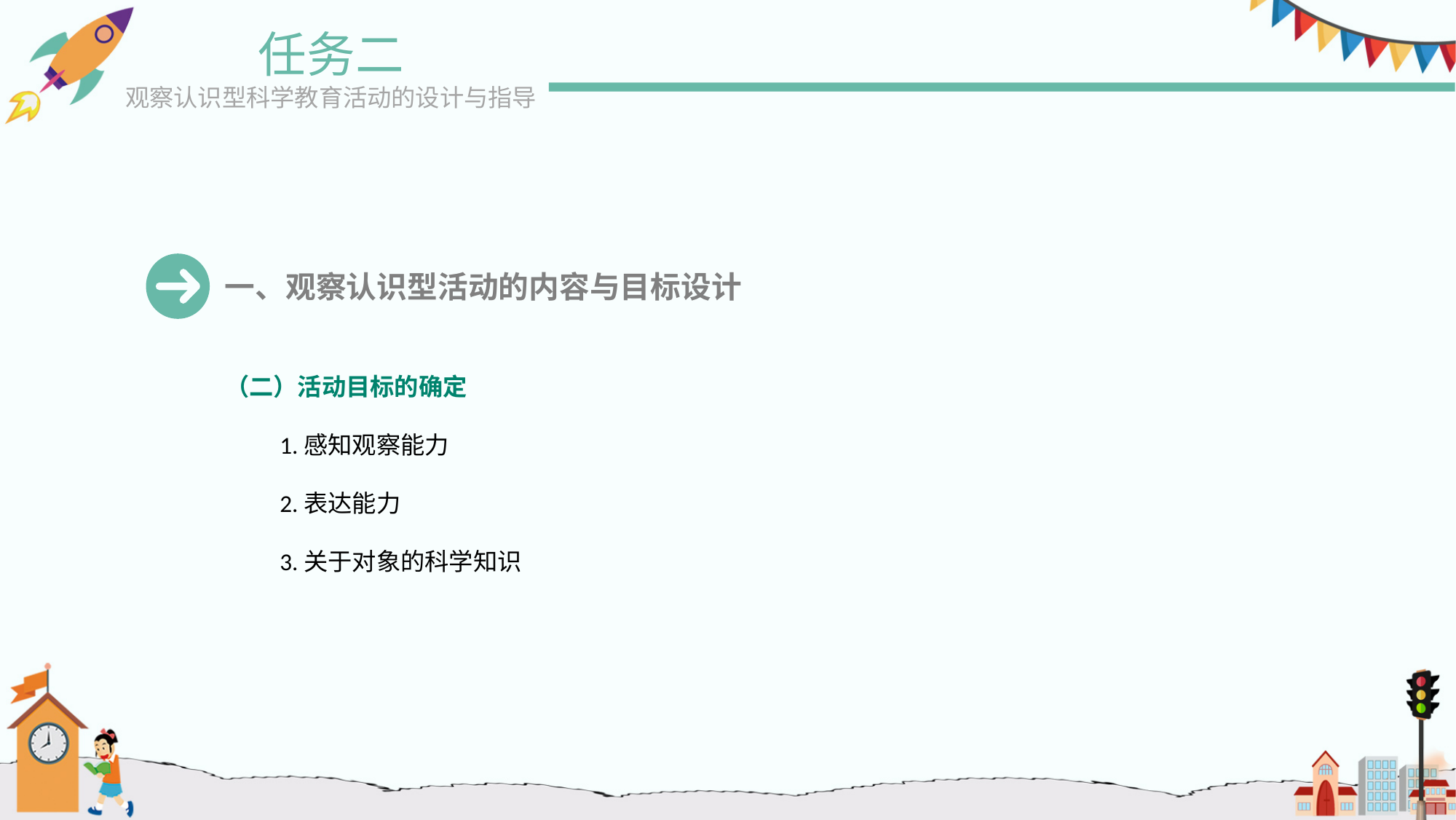

任务二
观察认识型科学教育活动的设计与指导

一、观察认识型活动的内容与目标设计
（二）活动目标的确定
1.感知观察能力
2.表达能力
3.关于对象的科学知识